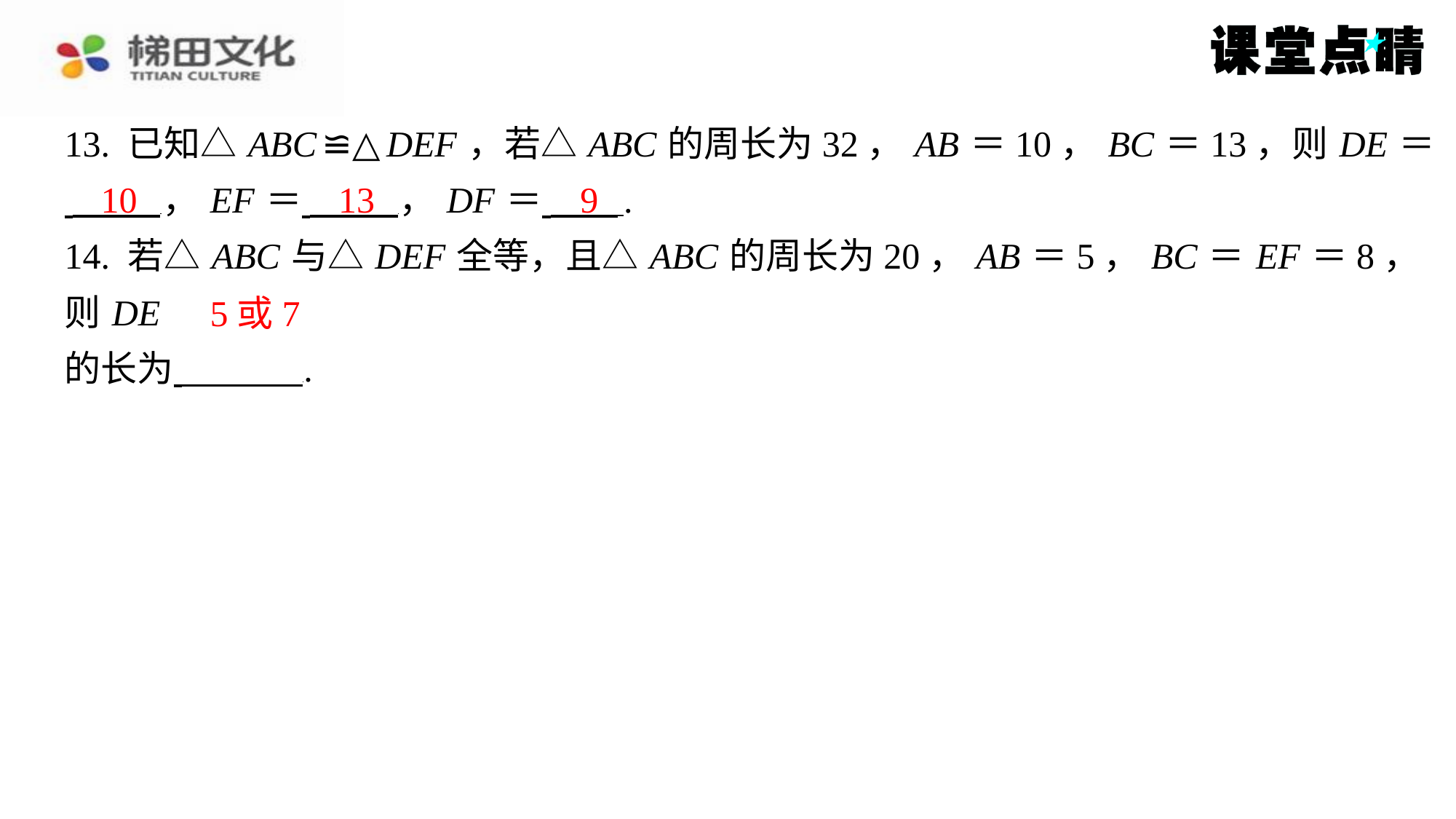

13. 已知△ ABC ≌△ DEF ，若△ ABC 的周长为32， AB ＝10， BC ＝13，则 DE ＝
               ， EF ＝               ， DF ＝            ⁠.
14. 若△ ABC 与△ DEF 全等，且△ ABC 的周长为20， AB ＝5， BC ＝ EF ＝8，则 DE
的长为                    ⁠.
10
13
9
5或7